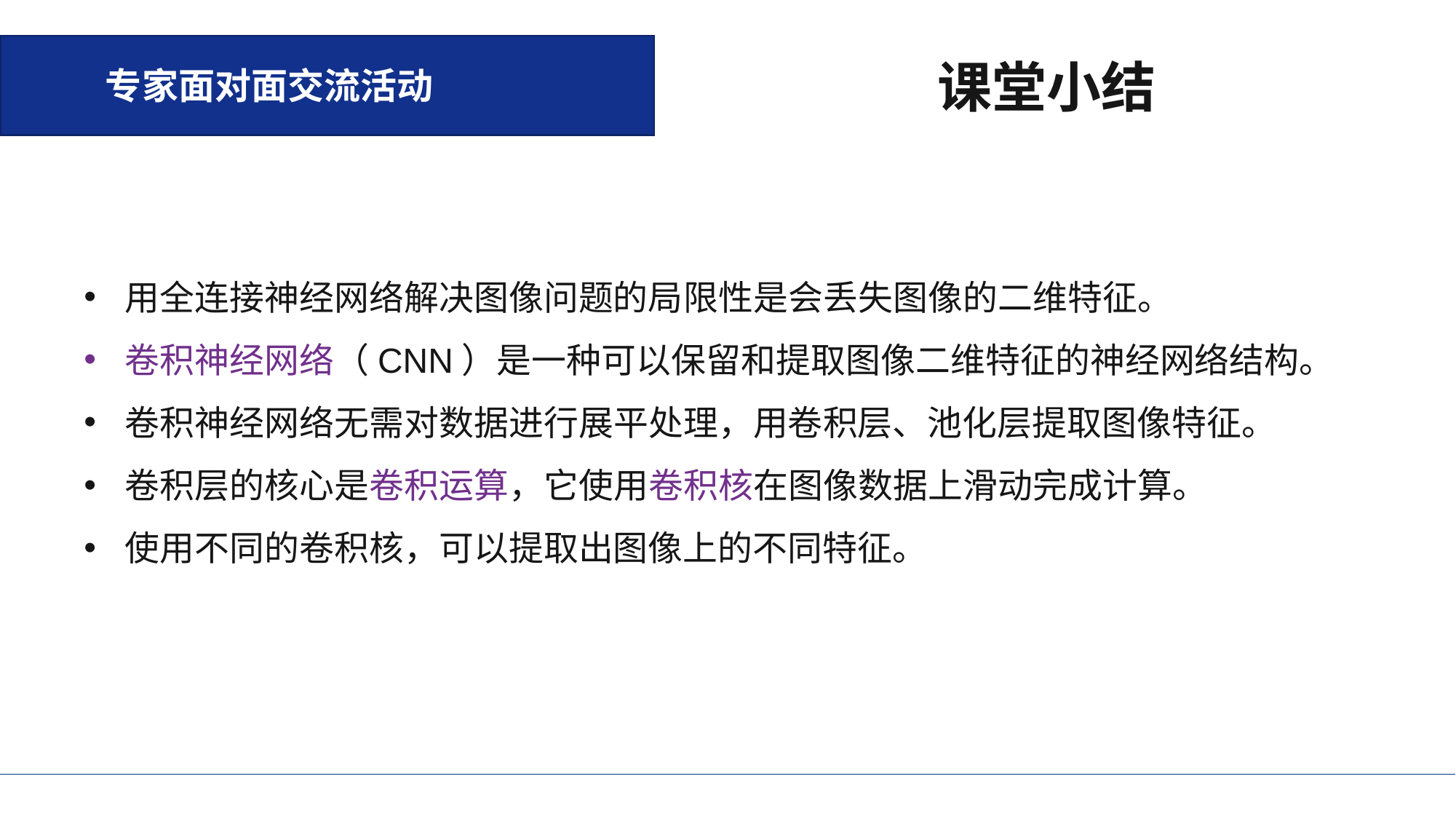

课堂小结
专家面对面交流活动
用全连接神经网络解决图像问题的局限性是会丢失图像的二维特征。
卷积神经网络（CNN）是一种可以保留和提取图像二维特征的神经网络结构。
卷积神经网络无需对数据进行展平处理，用卷积层、池化层提取图像特征。
卷积层的核心是卷积运算，它使用卷积核在图像数据上滑动完成计算。
使用不同的卷积核，可以提取出图像上的不同特征。